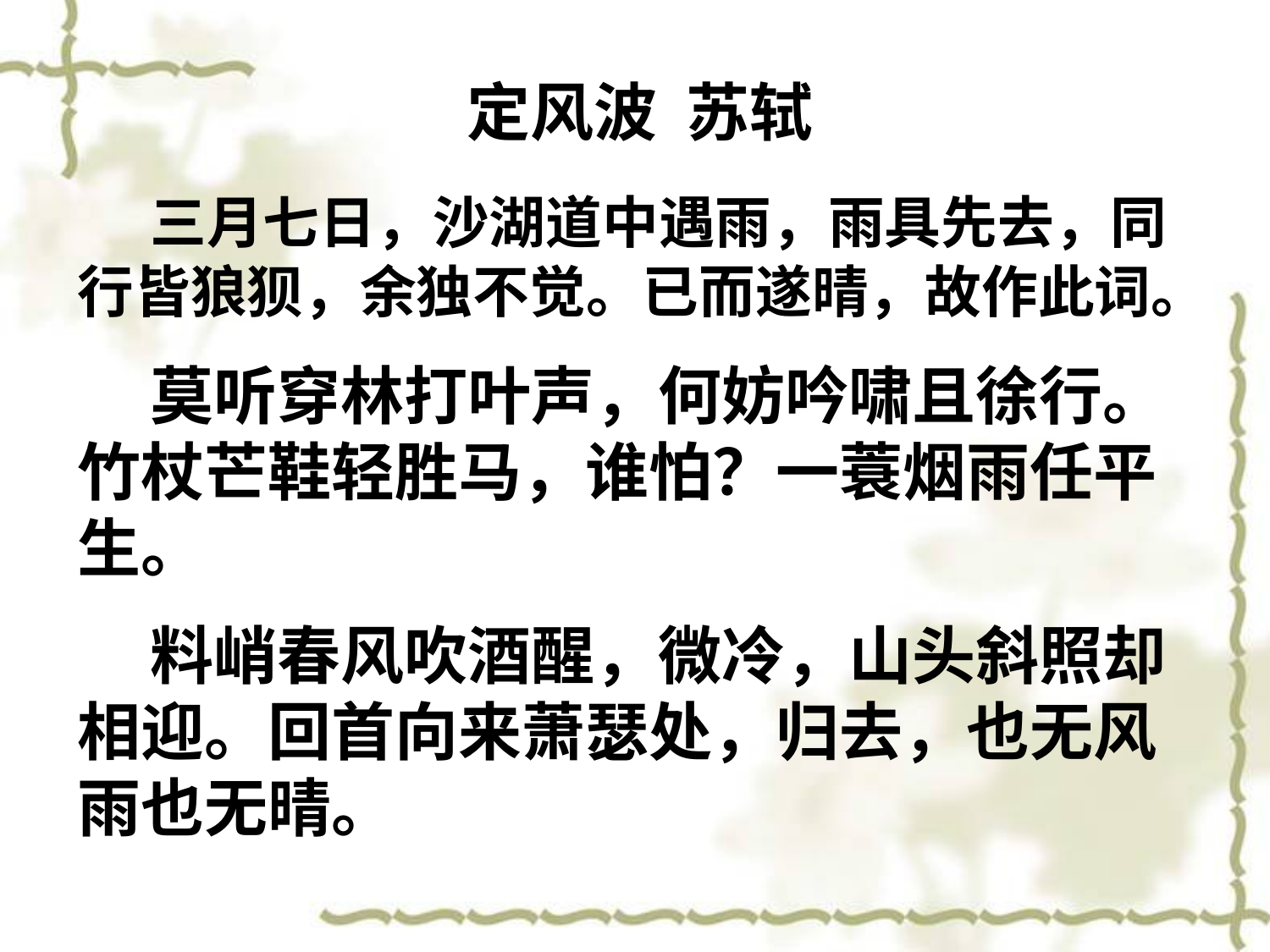

定风波  苏轼
    三月七日，沙湖道中遇雨，雨具先去，同行皆狼狈，余独不觉。已而遂晴，故作此词。
    莫听穿林打叶声，何妨吟啸且徐行。竹杖芒鞋轻胜马，谁怕？一蓑烟雨任平生。
    料峭春风吹酒醒，微冷，山头斜照却相迎。回首向来萧瑟处，归去，也无风雨也无晴。